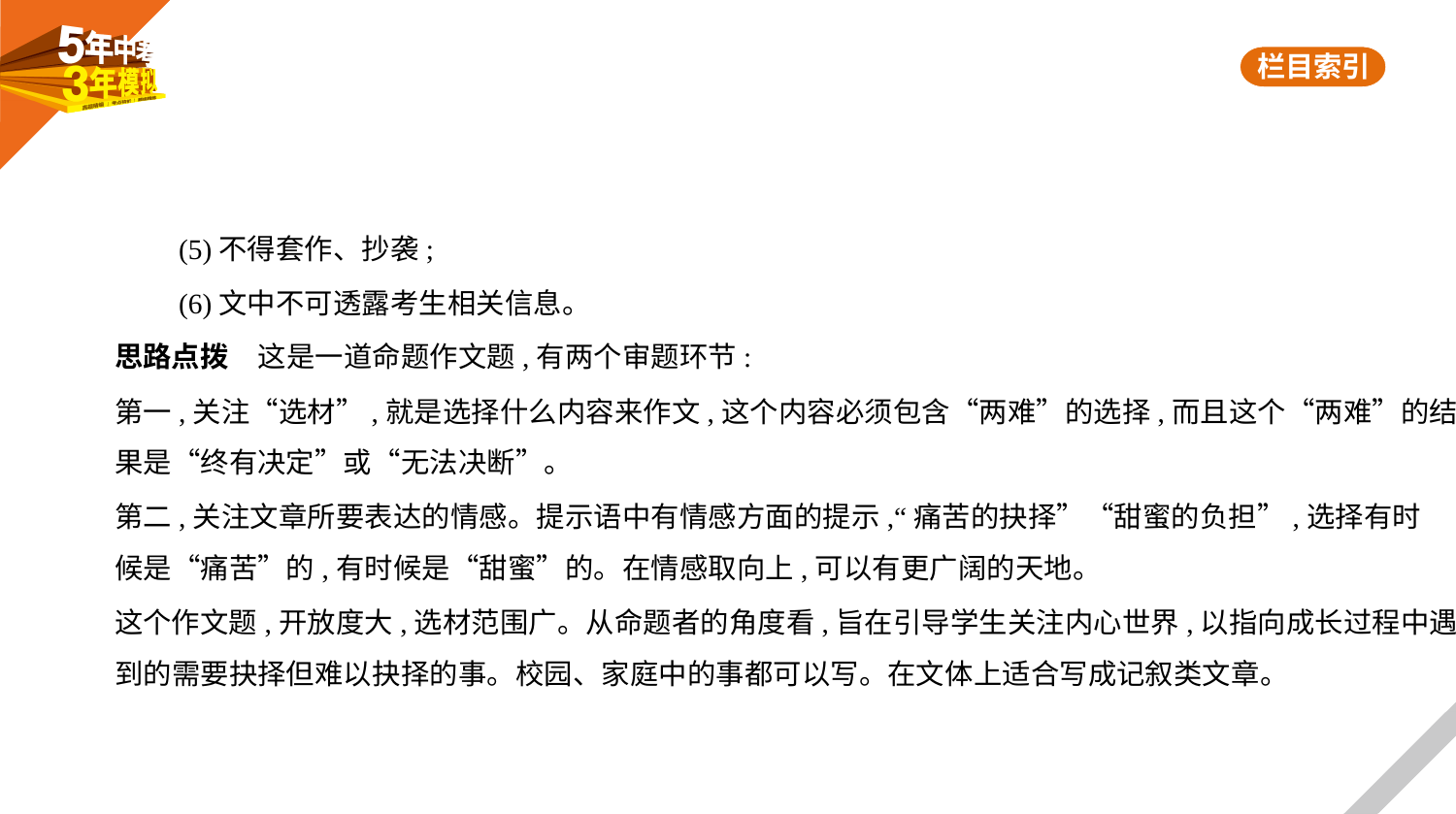

(5)不得套作、抄袭;
　　(6)文中不可透露考生相关信息。
思路点拨　这是一道命题作文题,有两个审题环节:
第一,关注“选材”,就是选择什么内容来作文,这个内容必须包含“两难”的选择,而且这个“两难”的结
果是“终有决定”或“无法决断”。
第二,关注文章所要表达的情感。提示语中有情感方面的提示,“痛苦的抉择”“甜蜜的负担”,选择有时
候是“痛苦”的,有时候是“甜蜜”的。在情感取向上,可以有更广阔的天地。
这个作文题,开放度大,选材范围广。从命题者的角度看,旨在引导学生关注内心世界,以指向成长过程中遇
到的需要抉择但难以抉择的事。校园、家庭中的事都可以写。在文体上适合写成记叙类文章。